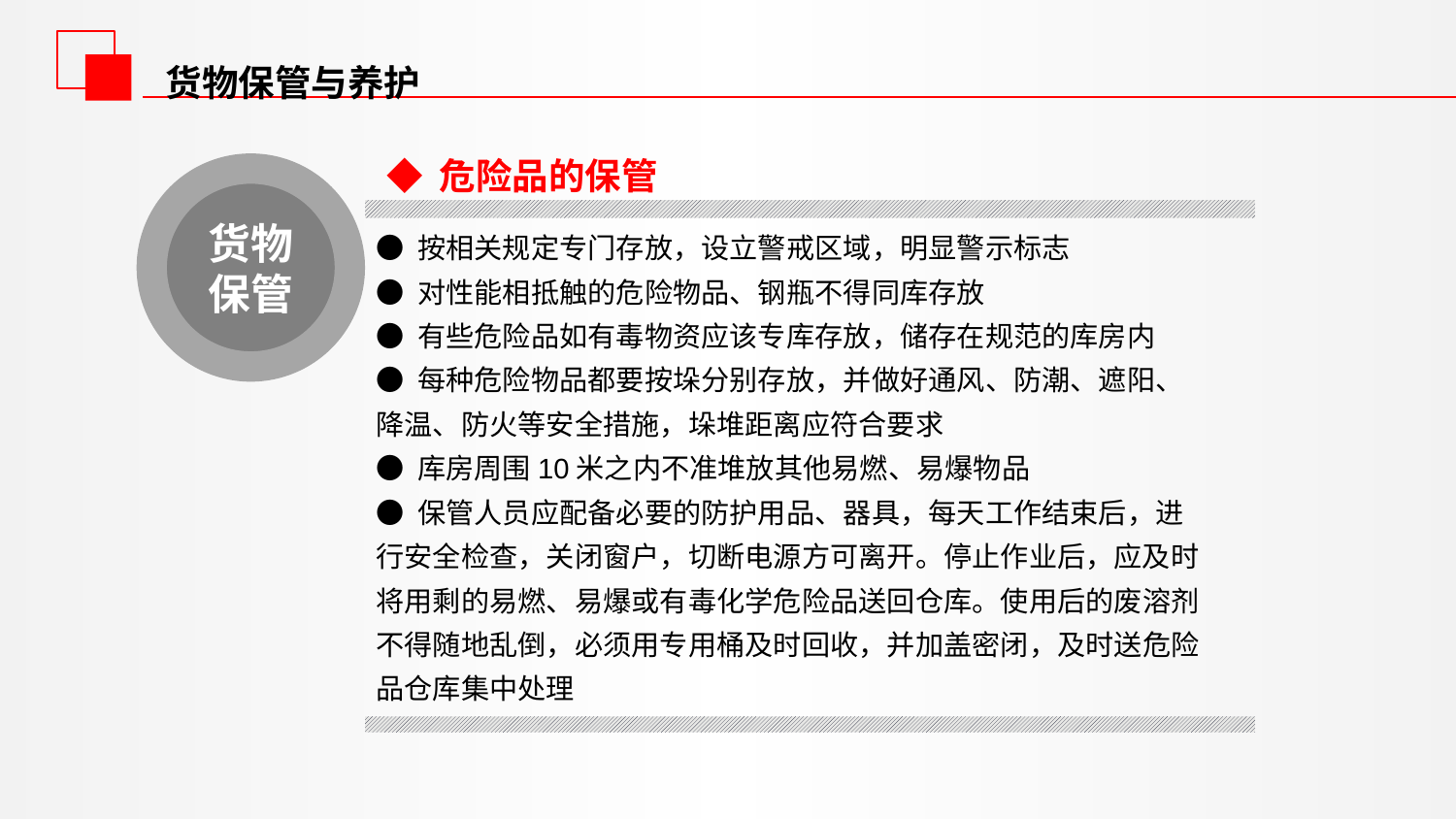

货物保管与养护
◆ 危险品的保管
货物保管

● 按相关规定专门存放，设立警戒区域，明显警示标志
● 对性能相抵触的危险物品、钢瓶不得同库存放
● 有些危险品如有毒物资应该专库存放，储存在规范的库房内
● 每种危险物品都要按垛分别存放，并做好通风、防潮、遮阳、降温、防火等安全措施，垛堆距离应符合要求
● 库房周围10米之内不准堆放其他易燃、易爆物品
● 保管人员应配备必要的防护用品、器具，每天工作结束后，进行安全检查，关闭窗户，切断电源方可离开。停止作业后，应及时将用剩的易燃、易爆或有毒化学危险品送回仓库。使用后的废溶剂不得随地乱倒，必须用专用桶及时回收，并加盖密闭，及时送危险品仓库集中处理